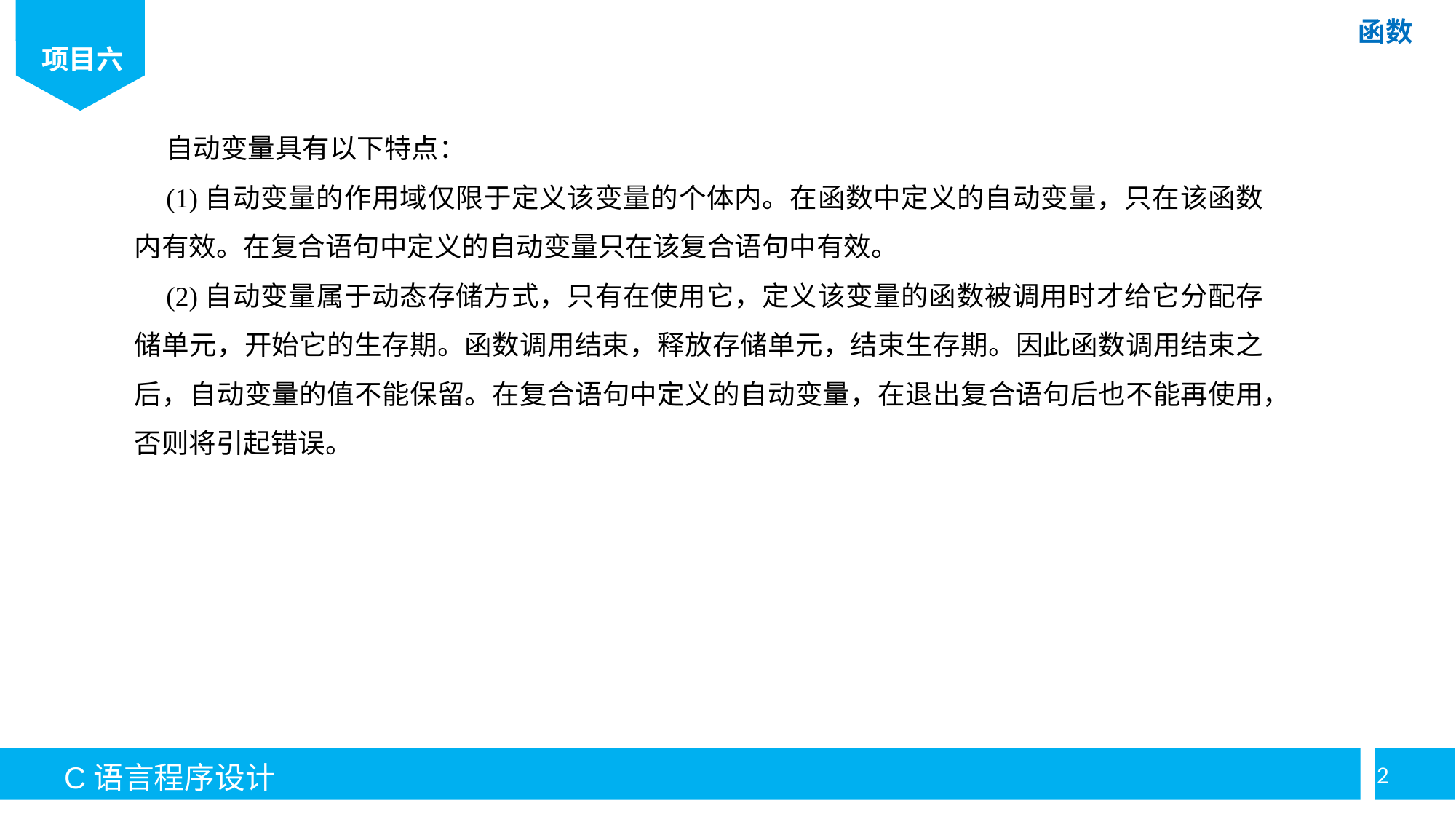

自动变量具有以下特点：
(1)自动变量的作用域仅限于定义该变量的个体内。在函数中定义的自动变量，只在该函数内有效。在复合语句中定义的自动变量只在该复合语句中有效。
(2)自动变量属于动态存储方式，只有在使用它，定义该变量的函数被调用时才给它分配存储单元，开始它的生存期。函数调用结束，释放存储单元，结束生存期。因此函数调用结束之后，自动变量的值不能保留。在复合语句中定义的自动变量，在退出复合语句后也不能再使用，否则将引起错误。